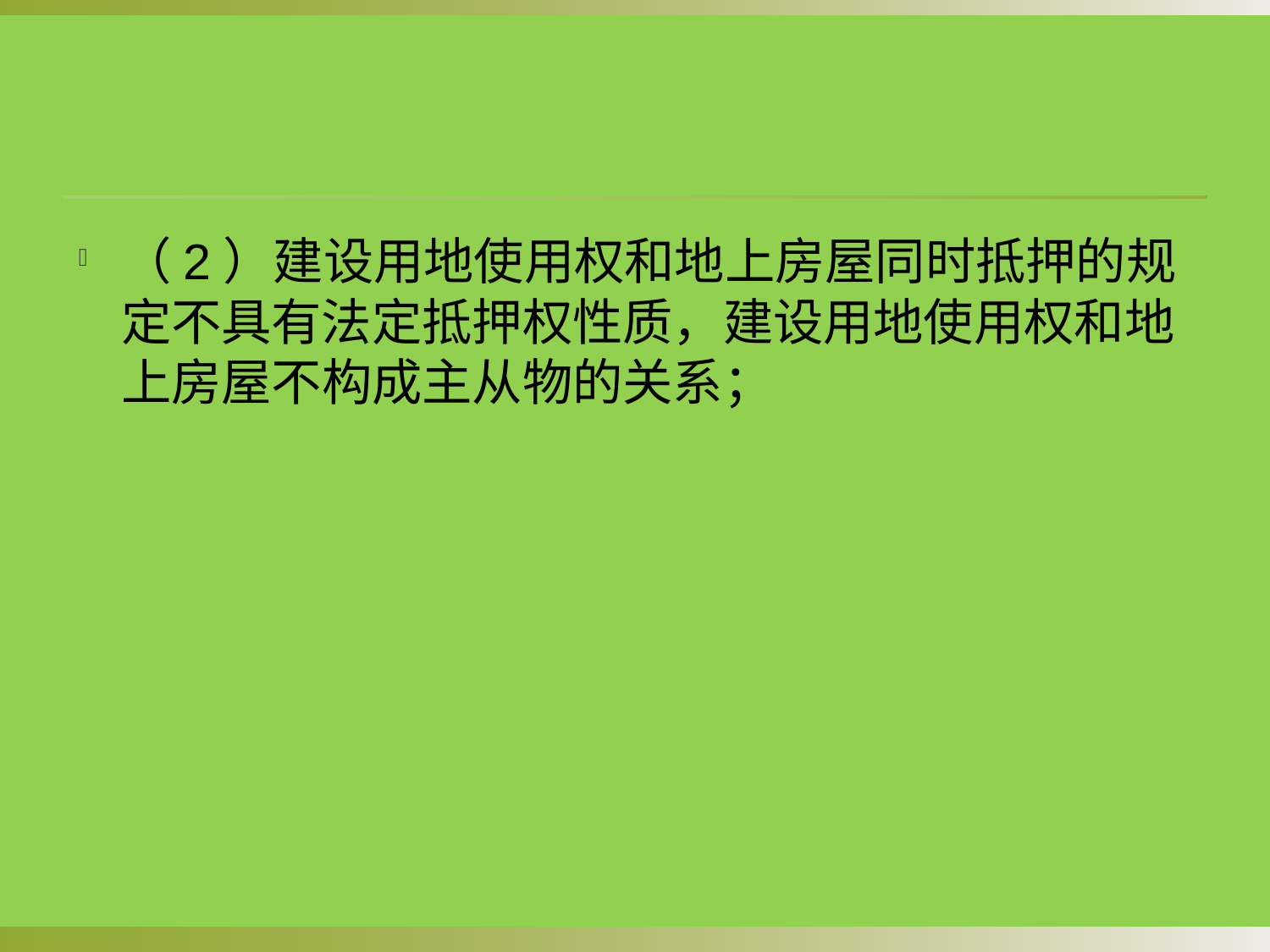

（2）建设用地使用权和地上房屋同时抵押的规定不具有法定抵押权性质，建设用地使用权和地上房屋不构成主从物的关系；